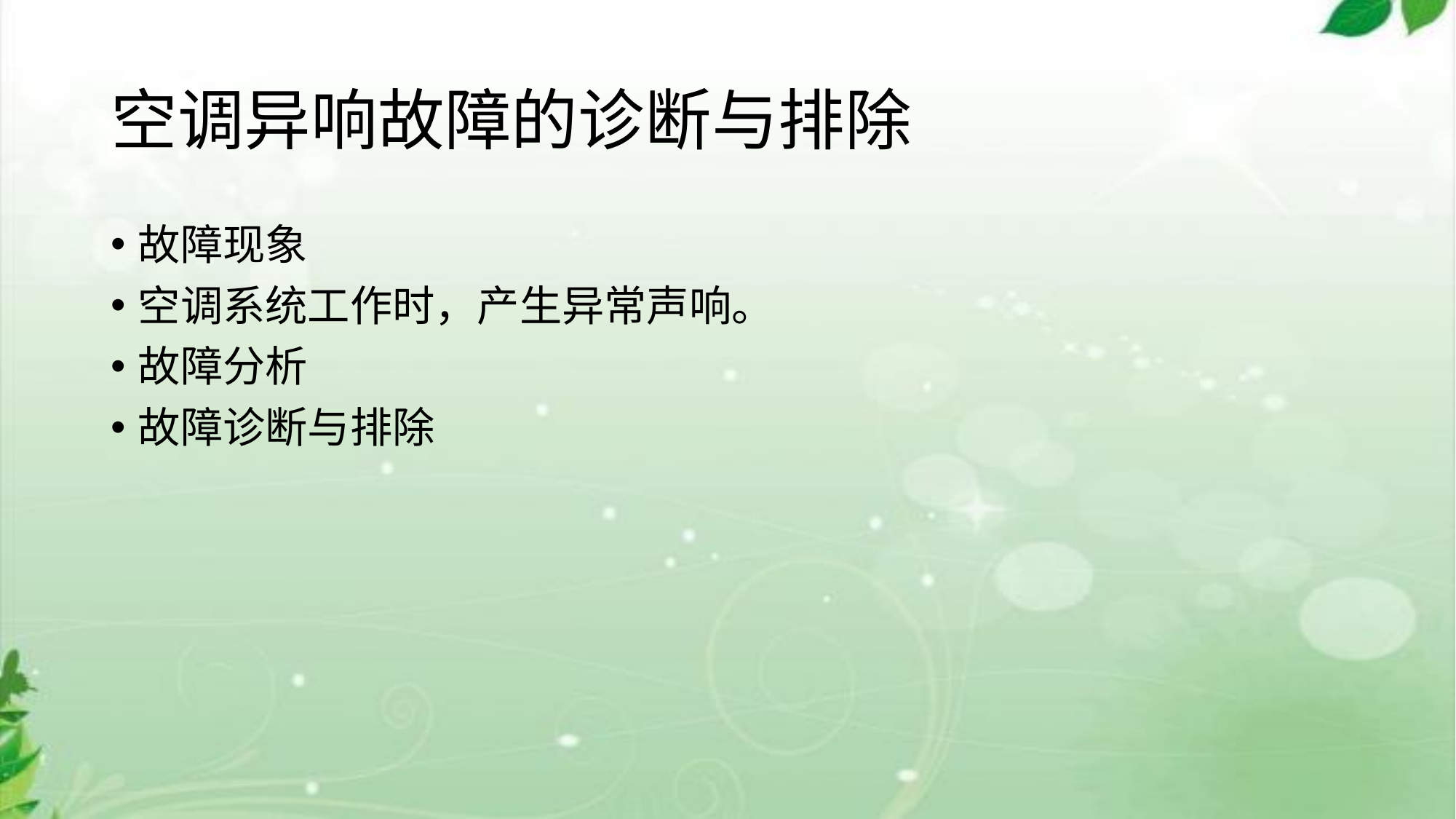

# 空调异响故障的诊断与排除
故障现象
空调系统工作时，产生异常声响。
故障分析
故障诊断与排除